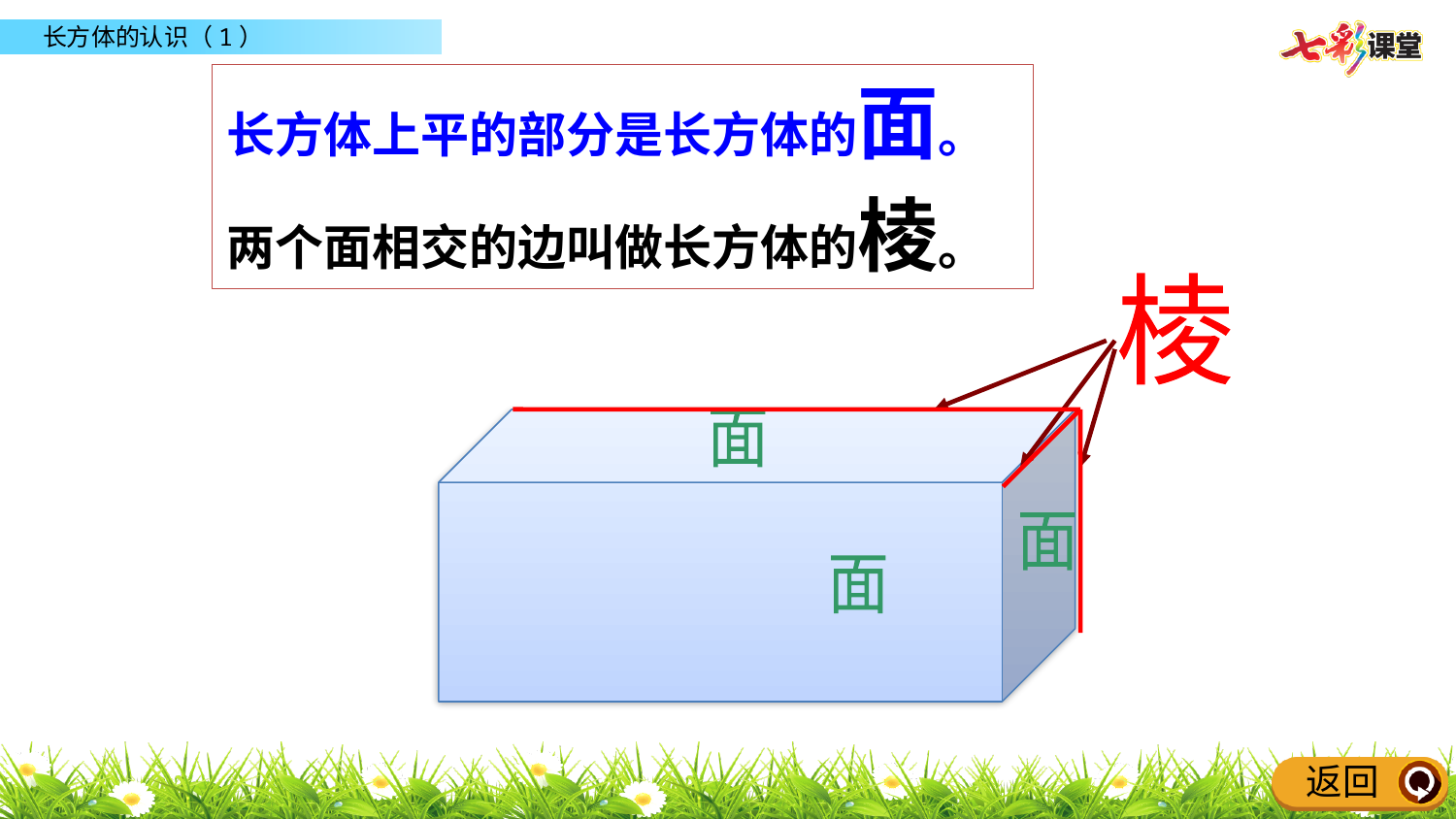

长方体上平的部分是长方体的面。
两个面相交的边叫做长方体的棱。
棱

面
面
面